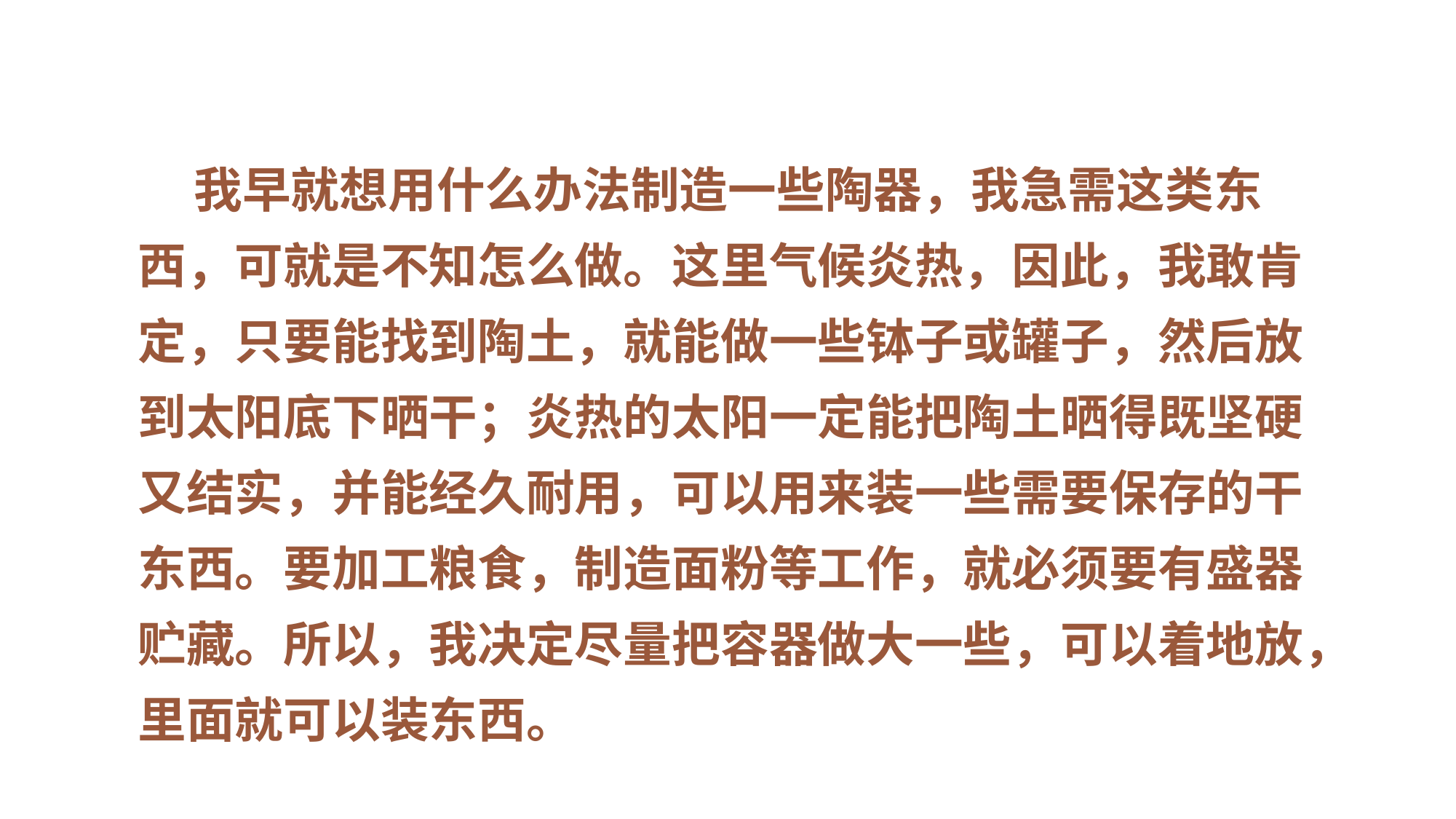

我早就想用什么办法制造一些陶器，我急需这类东西，可就是不知怎么做。这里气候炎热，因此，我敢肯定，只要能找到陶土，就能做一些钵子或罐子，然后放到太阳底下晒干；炎热的太阳一定能把陶土晒得既坚硬又结实，并能经久耐用，可以用来装一些需要保存的干东西。要加工粮食，制造面粉等工作，就必须要有盛器贮藏。所以，我决定尽量把容器做大一些，可以着地放，里面就可以装东西。